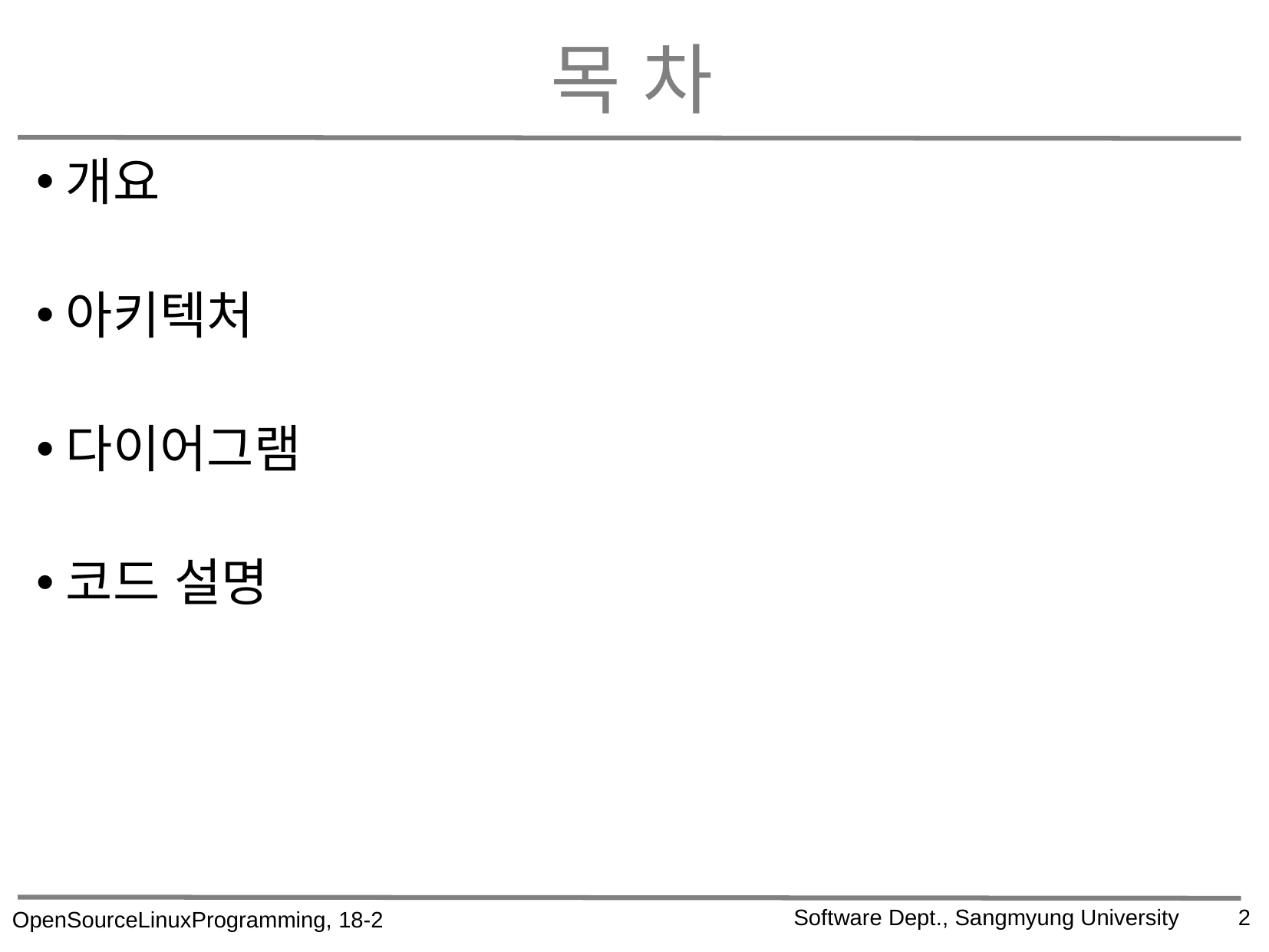

# 목 차
개요

아키텍처

다이어그램

코드 설명